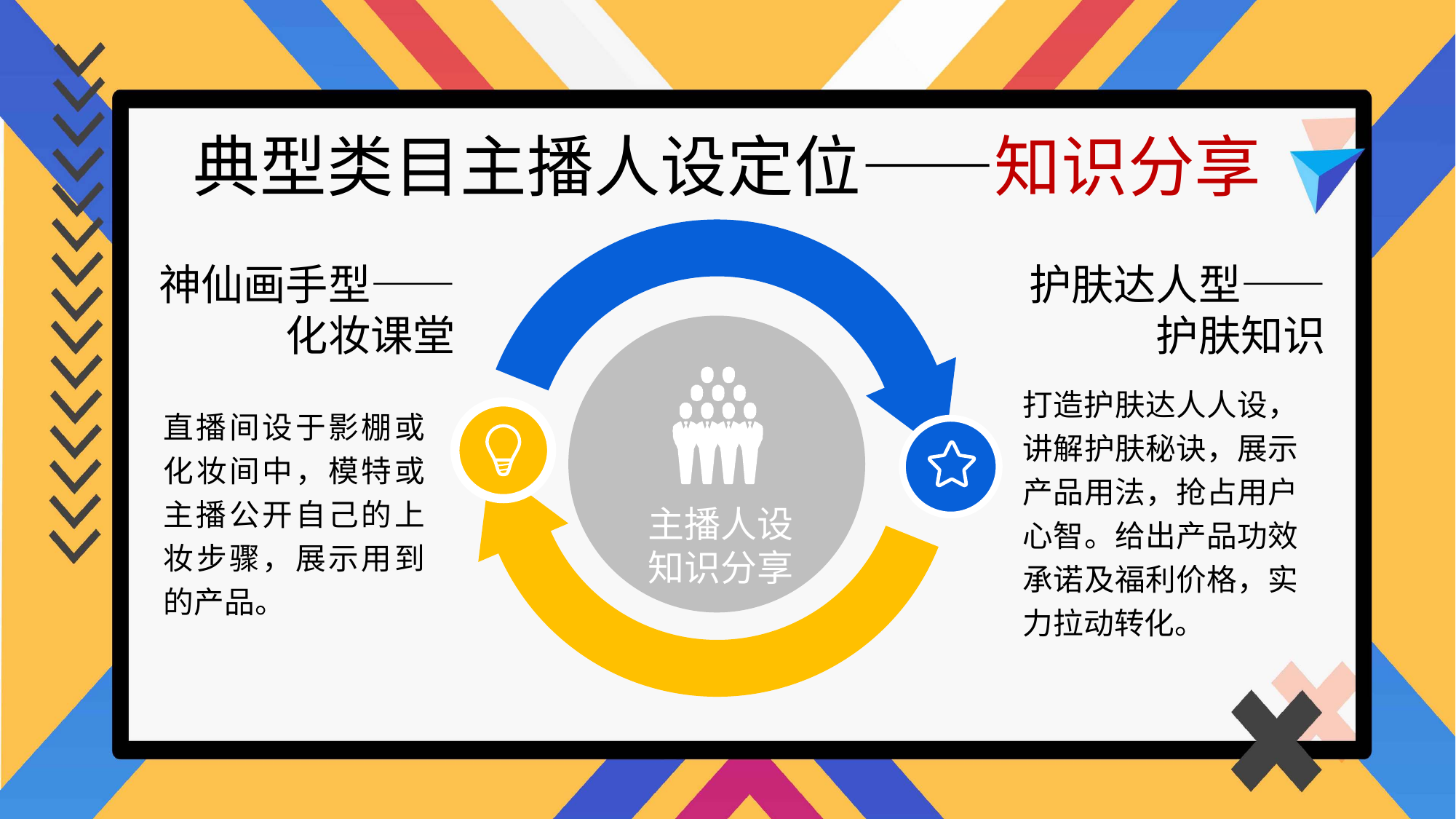

典型类目主播人设定位——知识分享

神仙画手型——化妆课堂
护肤达人型——护肤知识

打造护肤达人人设，讲解护肤秘诀，展示产品用法，抢占用户心智。给出产品功效承诺及福利价格，实力拉动转化。

直播间设于影棚或化妆间中，模特或主播公开自己的上妆步骤，展示用到的产品。

主播人设
知识分享